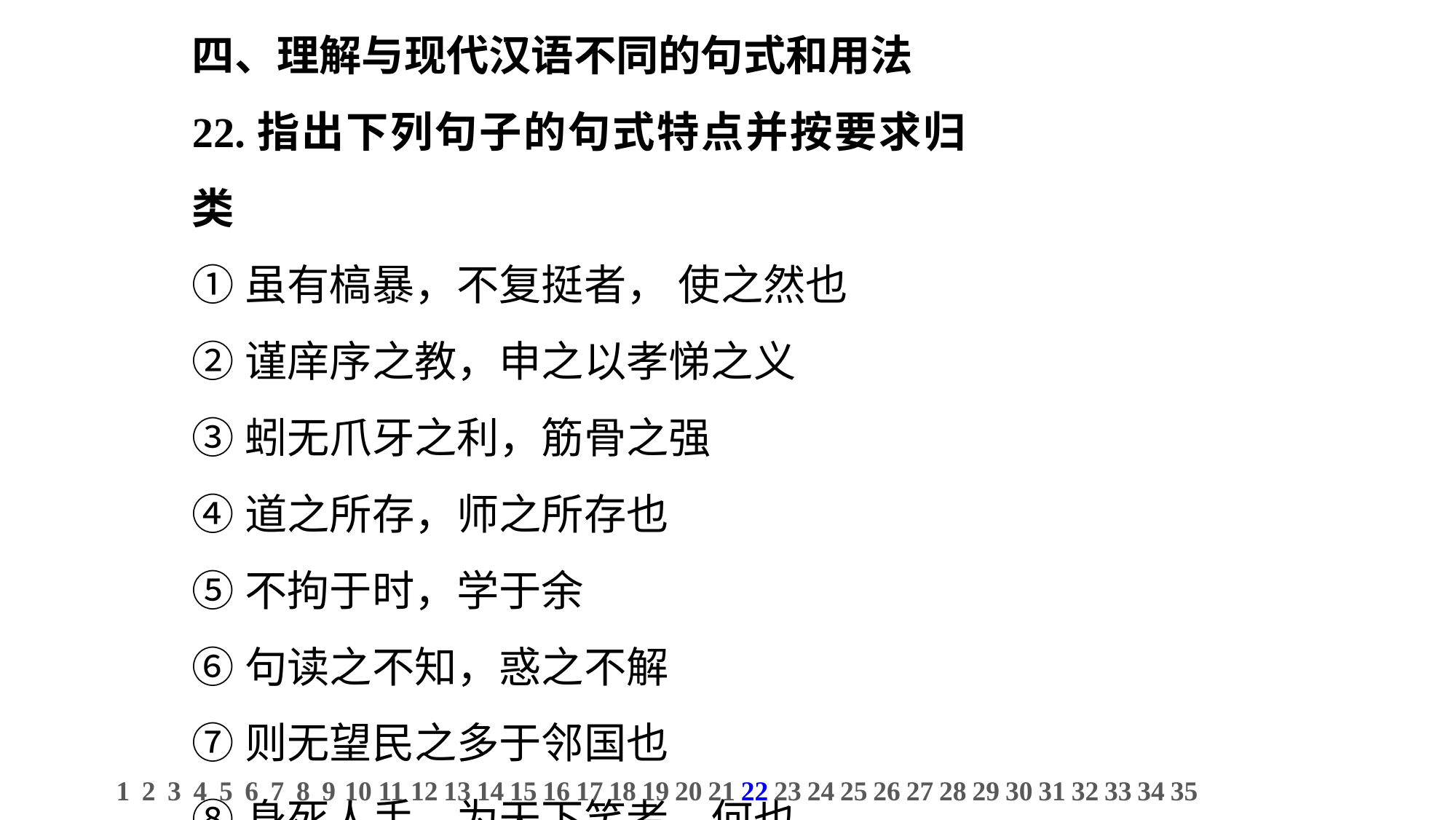

四、理解与现代汉语不同的句式和用法
22.指出下列句子的句式特点并按要求归类
①虽有槁暴，不复挺者， 使之然也
②谨庠序之教，申之以孝悌之义
③蚓无爪牙之利，筋骨之强
④道之所存，师之所存也
⑤不拘于时，学于余
⑥句读之不知，惑之不解
⑦则无望民之多于邻国也
⑧身死人手，为天下笑者，何也
1
2
3
4
5
6
7
8
9
10
11
12
13
14
15
16
17
18
19
20
21
22
23
24
25
26
27
28
29
30
31
32
33
34
35